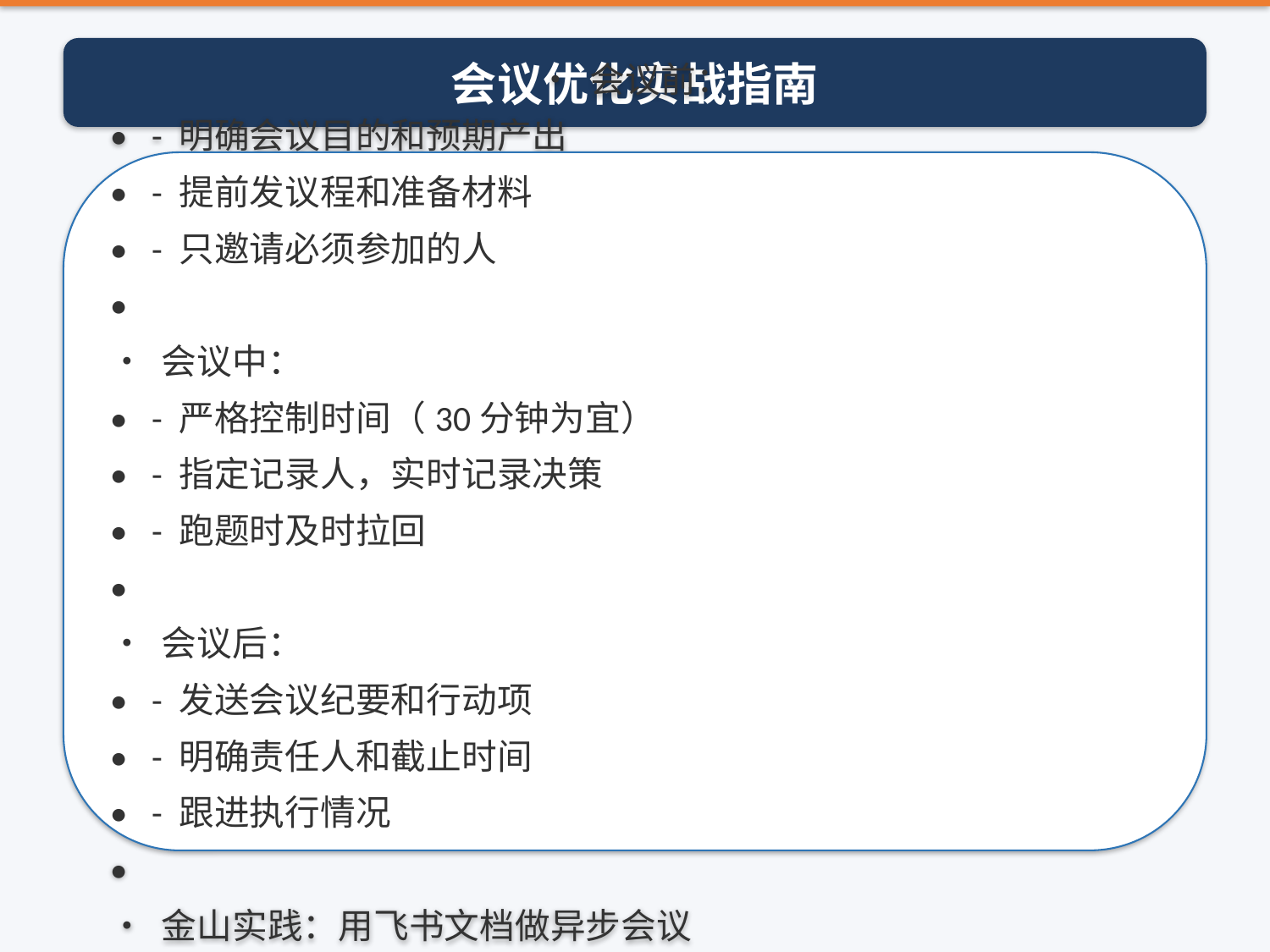

会议优化实战指南
• 会议前：
•   - 明确会议目的和预期产出
•   - 提前发议程和准备材料
•   - 只邀请必须参加的人
•
• 会议中：
•   - 严格控制时间（30分钟为宜）
•   - 指定记录人，实时记录决策
•   - 跑题时及时拉回
•
• 会议后：
•   - 发送会议纪要和行动项
•   - 明确责任人和截止时间
•   - 跟进执行情况
•
• 金山实践：用飞书文档做异步会议